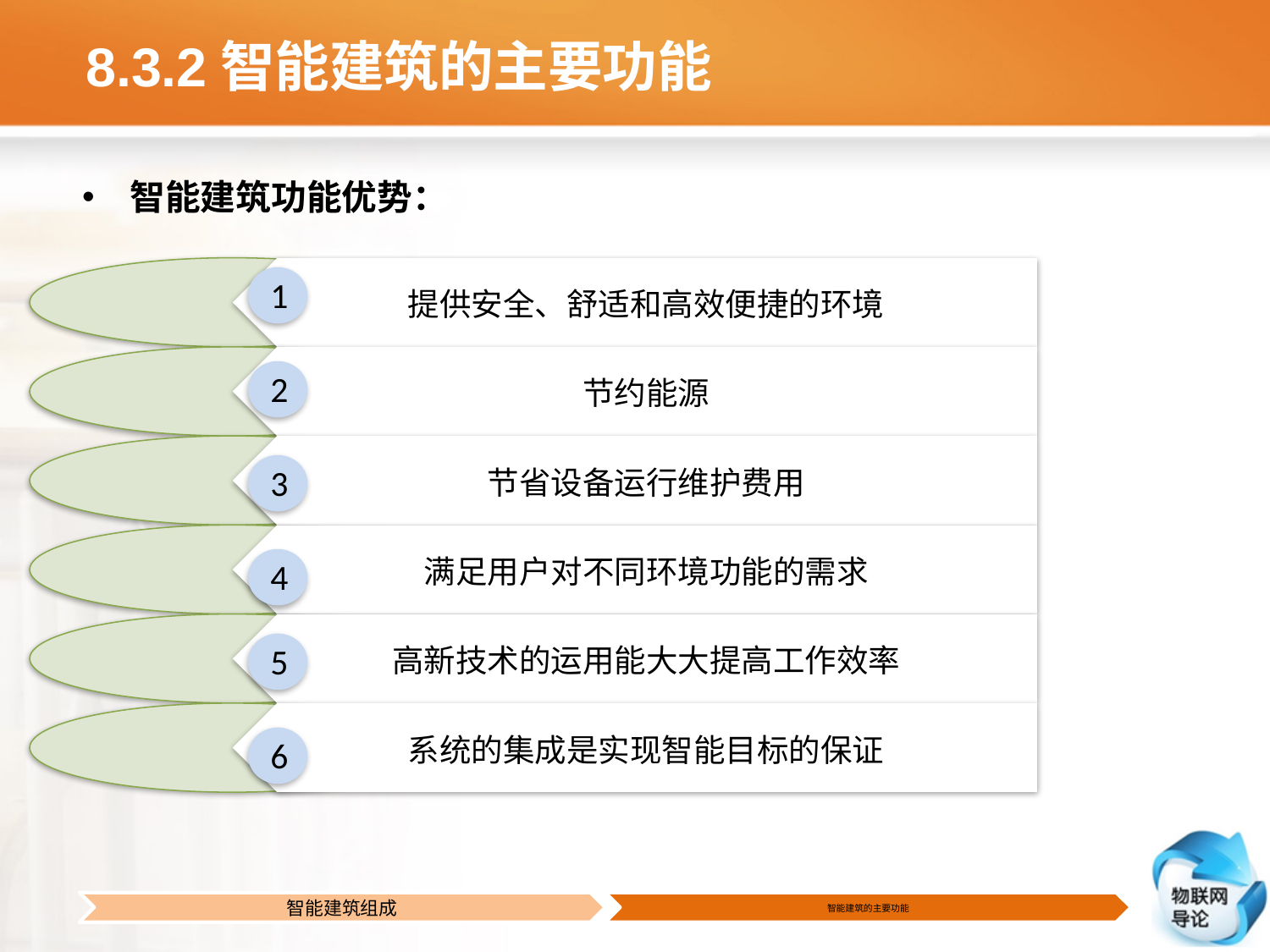

# 8.3.2智能建筑的主要功能
智能建筑功能优势：
提供安全、舒适和高效便捷的环境
满足用户对不同环境功能的需求
系统的集成是实现智能目标的保证
节约能源
节省设备运行维护费用
高新技术的运用能大大提高工作效率

1

2

3

4

5

6
智能建筑组成
智能建筑的主要功能